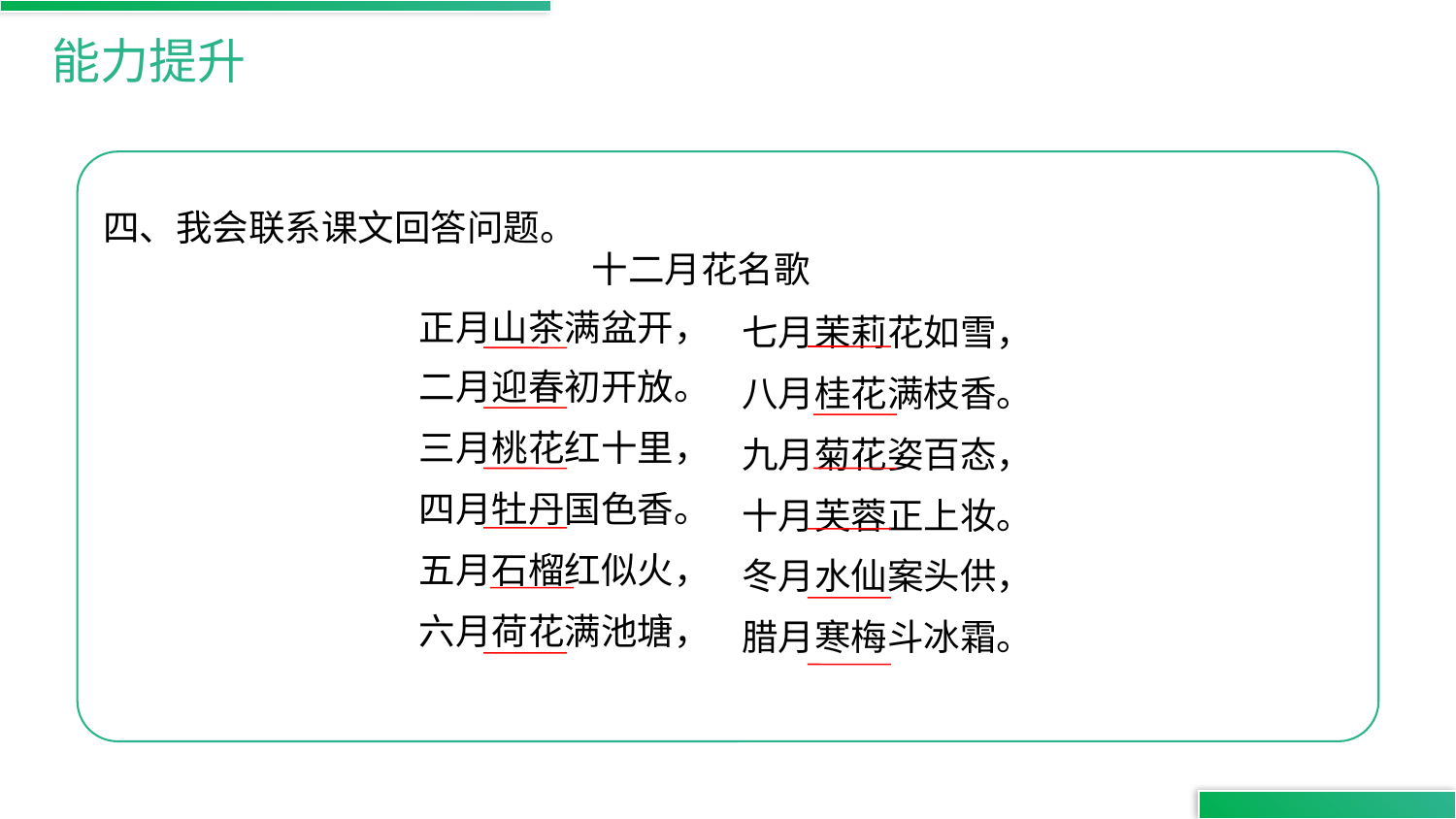

能力提升
四、我会联系课文回答问题。
                                十二月花名歌
正月山茶满盆开，
二月迎春初开放。
三月桃花红十里，
四月牡丹国色香。
五月石榴红似火，
六月荷花满池塘，

七月茉莉花如雪，
八月桂花满枝香。
九月菊花姿百态，
十月芙蓉正上妆。
冬月水仙案头供，
腊月寒梅斗冰霜。